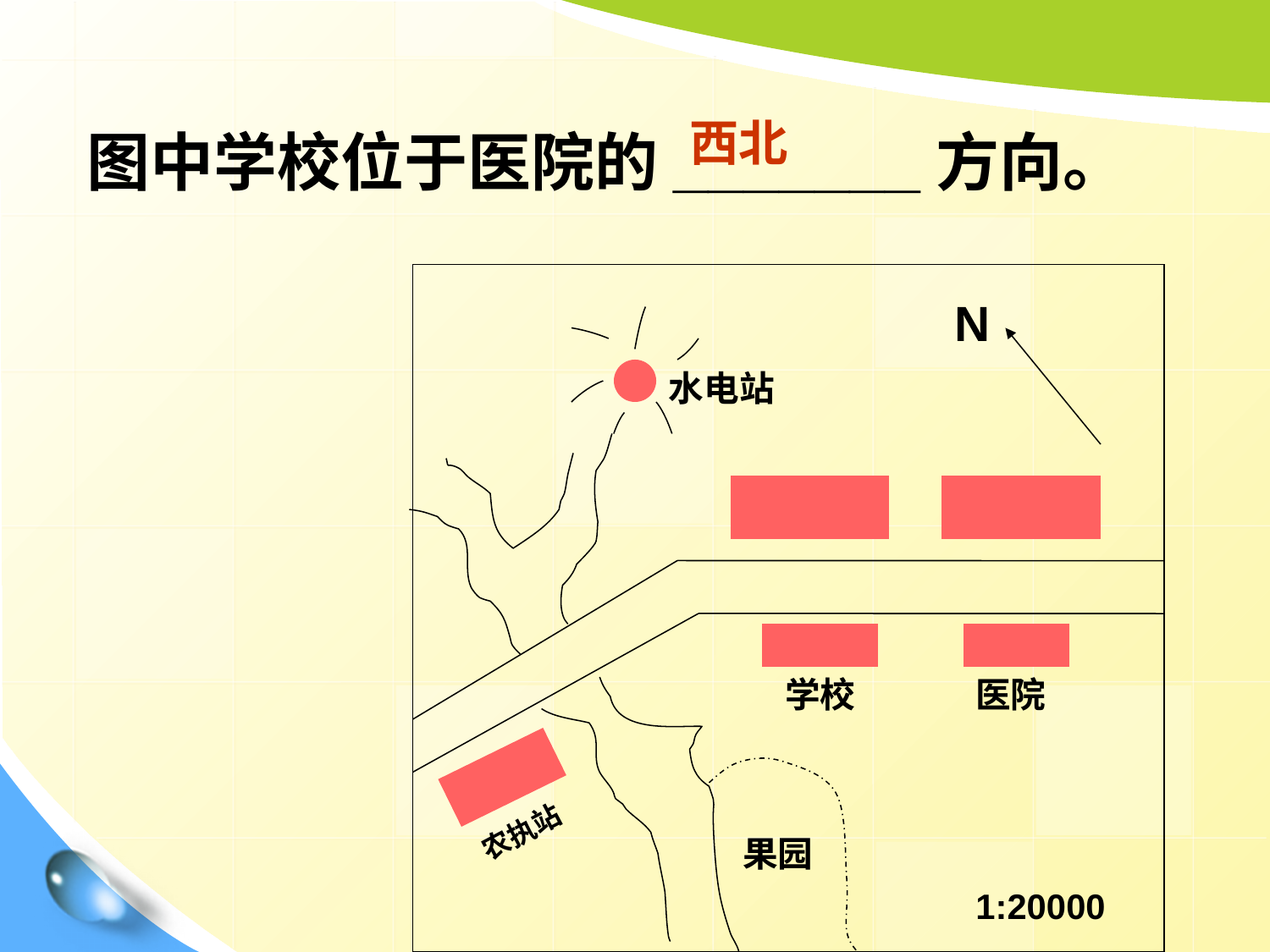

西北
图中学校位于医院的_______方向。

N

水电站

学校
医院

农执站
果园
1:20000